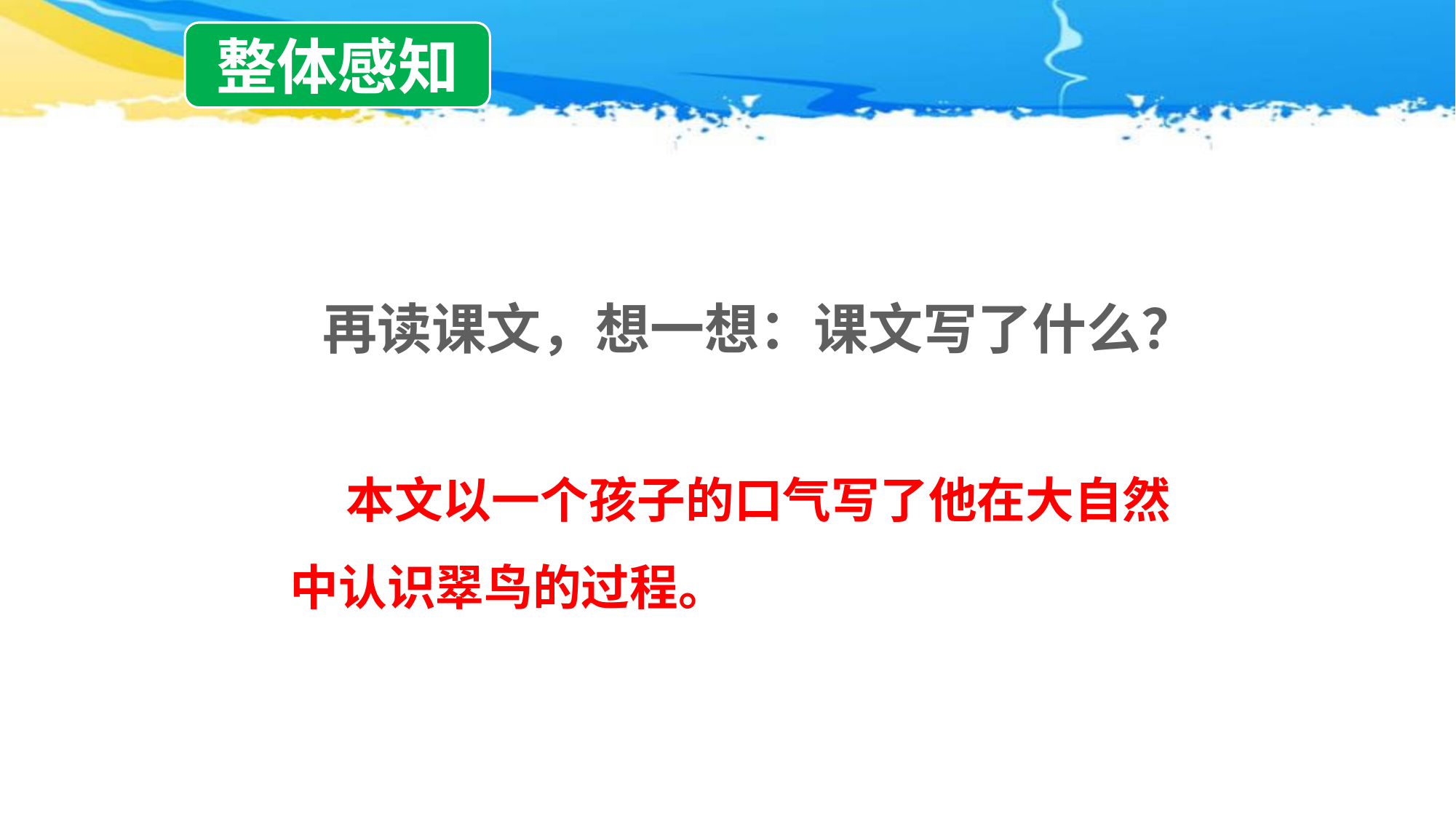

整体感知
再读课文，想一想：课文写了什么？
    本文以一个孩子的口气写了他在大自然中认识翠鸟的过程。